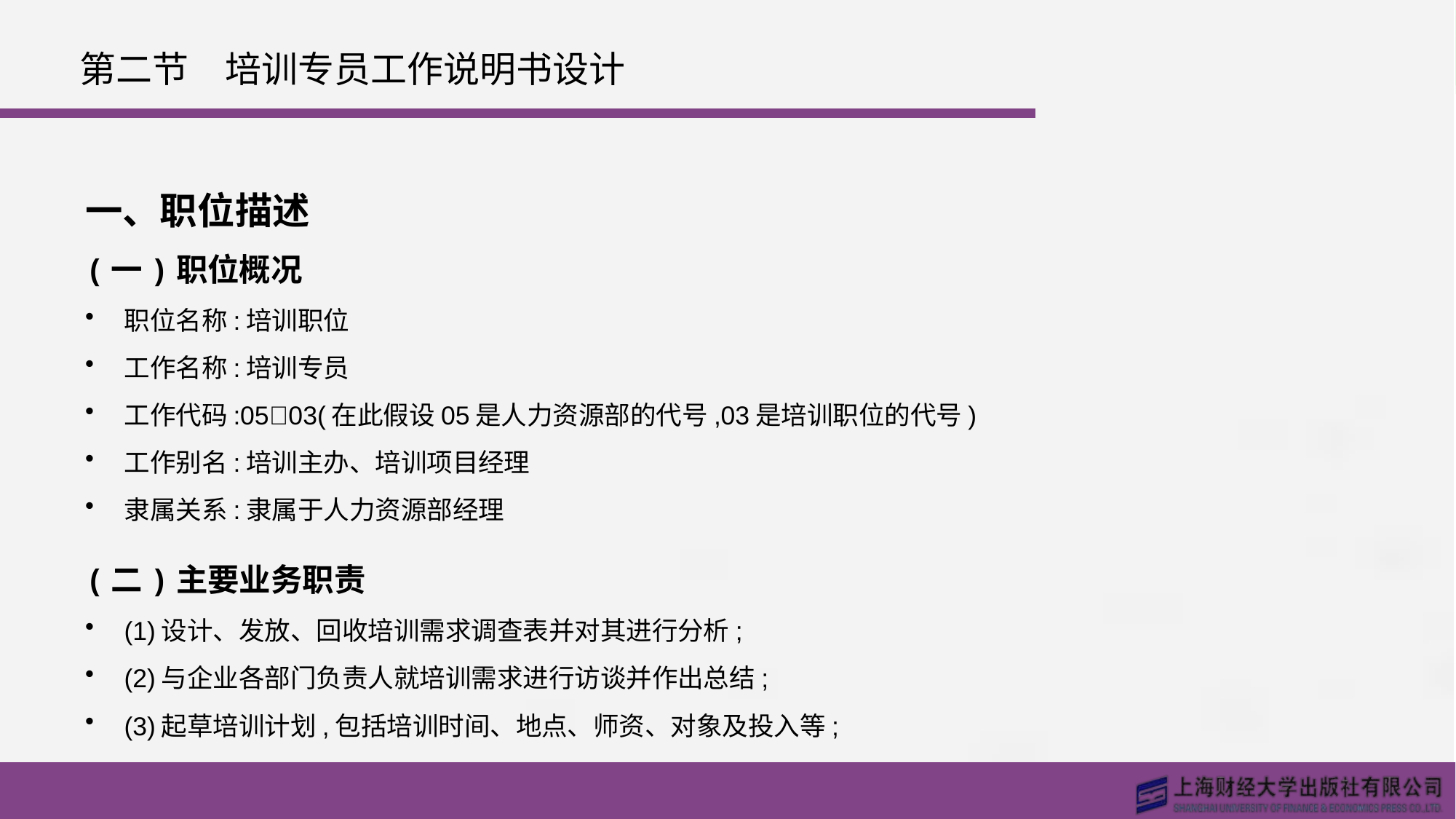

# 第二节　培训专员工作说明书设计
一、职位描述
(一)职位概况
职位名称:培训职位
工作名称:培训专员
工作代码:05􀆼03(在此假设05是人力资源部的代号,03是培训职位的代号)
工作别名:培训主办、培训项目经理
隶属关系:隶属于人力资源部经理
(二)主要业务职责
(1)设计、发放、回收培训需求调查表并对其进行分析;
(2)与企业各部门负责人就培训需求进行访谈并作出总结;
(3)起草培训计划,包括培训时间、地点、师资、对象及投入等;